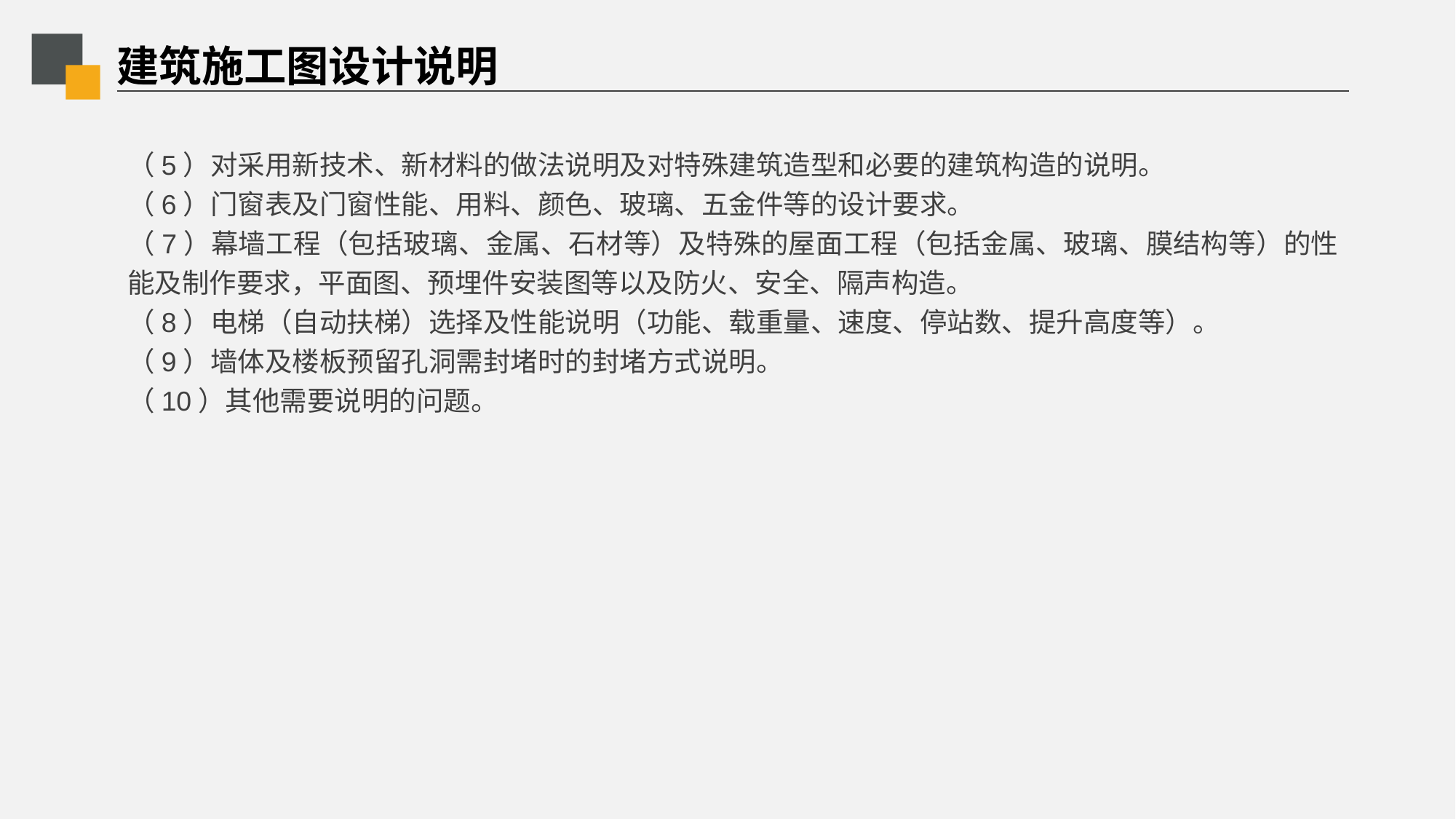

# 建筑施工图设计说明
（5）对采用新技术、新材料的做法说明及对特殊建筑造型和必要的建筑构造的说明。
（6）门窗表及门窗性能、用料、颜色、玻璃、五金件等的设计要求。
（7）幕墙工程（包括玻璃、金属、石材等）及特殊的屋面工程（包括金属、玻璃、膜结构等）的性能及制作要求，平面图、预埋件安装图等以及防火、安全、隔声构造。
（8）电梯（自动扶梯）选择及性能说明（功能、载重量、速度、停站数、提升高度等）。
（9）墙体及楼板预留孔洞需封堵时的封堵方式说明。
（10）其他需要说明的问题。